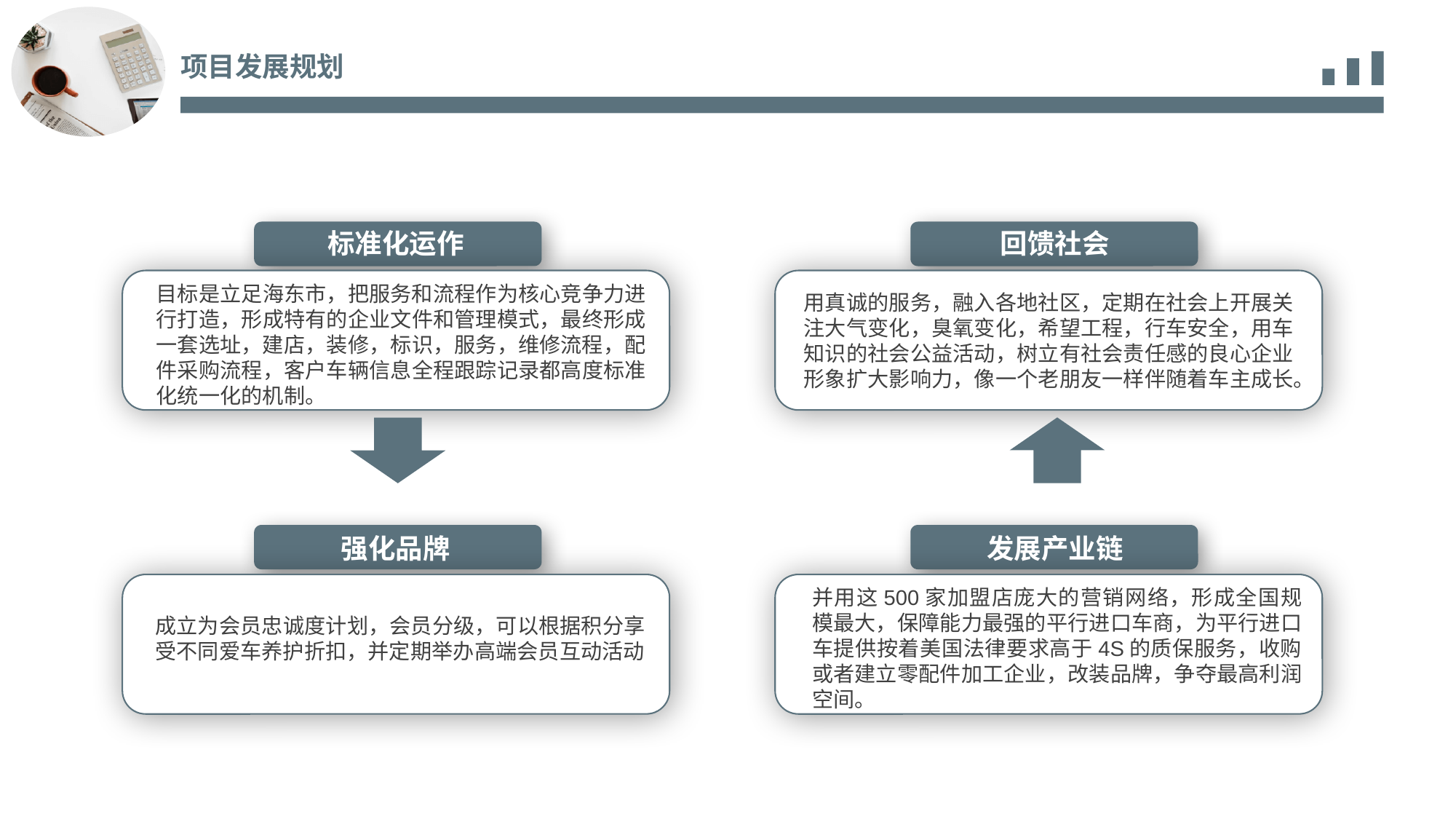

项目发展规划

标准化运作

目标是立足海东市，把服务和流程作为核心竞争力进行打造，形成特有的企业文件和管理模式，最终形成一套选址，建店，装修，标识，服务，维修流程，配件采购流程，客户车辆信息全程跟踪记录都高度标准化统一化的机制。
回馈社会

用真诚的服务，融入各地社区，定期在社会上开展关注大气变化，臭氧变化，希望工程，行车安全，用车知识的社会公益活动，树立有社会责任感的良心企业形象扩大影响力，像一个老朋友一样伴随着车主成长。

强化品牌

成立为会员忠诚度计划，会员分级，可以根据积分享受不同爱车养护折扣，并定期举办高端会员互动活动
发展产业链

并用这500家加盟店庞大的营销网络，形成全国规模最大，保障能力最强的平行进口车商，为平行进口车提供按着美国法律要求高于4S的质保服务，收购或者建立零配件加工企业，改装品牌，争夺最高利润空间。